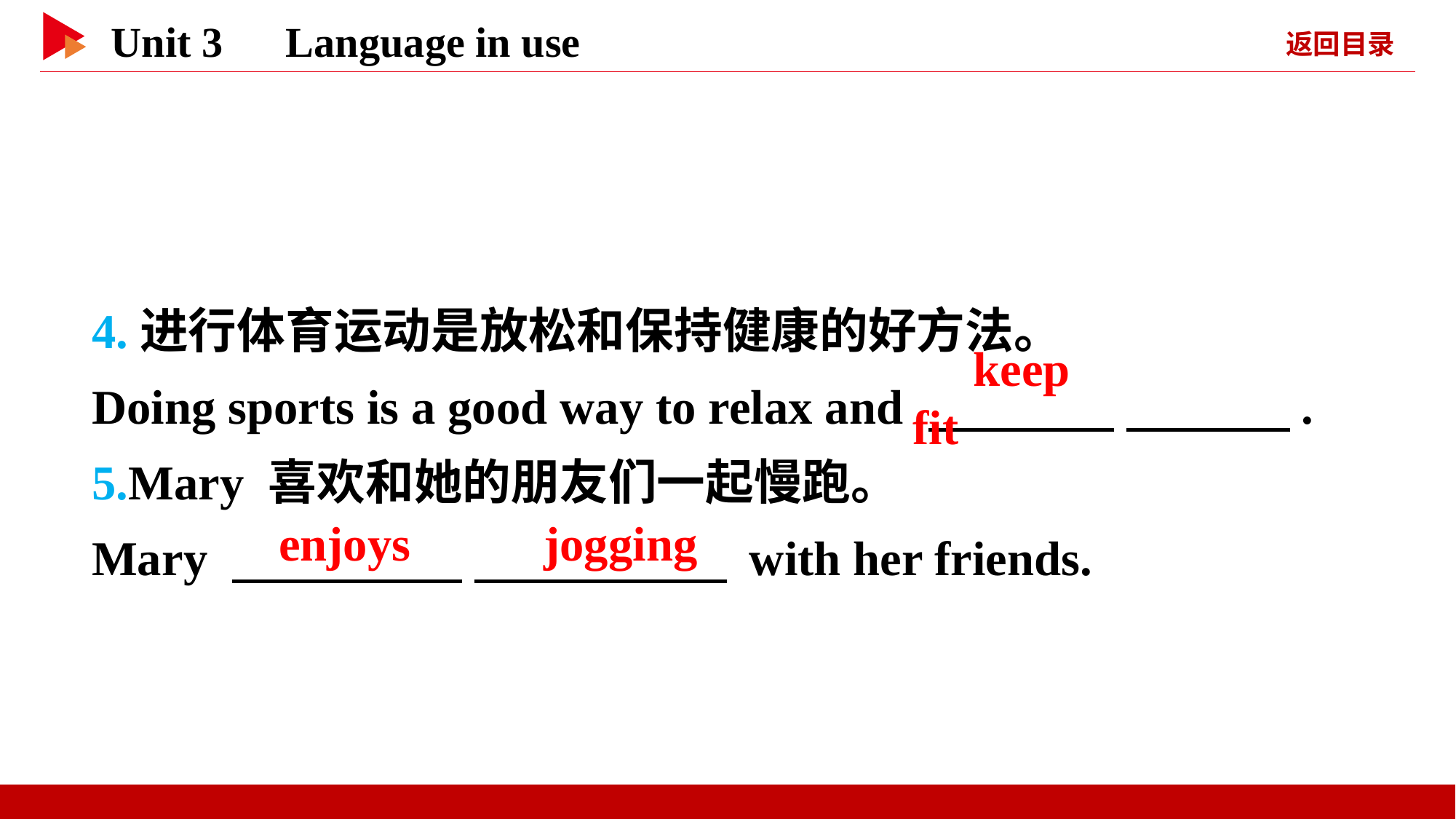

4.进行体育运动是放松和保持健康的好方法。
Doing sports is a good way to relax and 　        　 　      　.
5.Mary 喜欢和她的朋友们一起慢跑。
Mary 　            　 　              　 with her friends.
　keep　 　fit
　enjoys　 　jogging